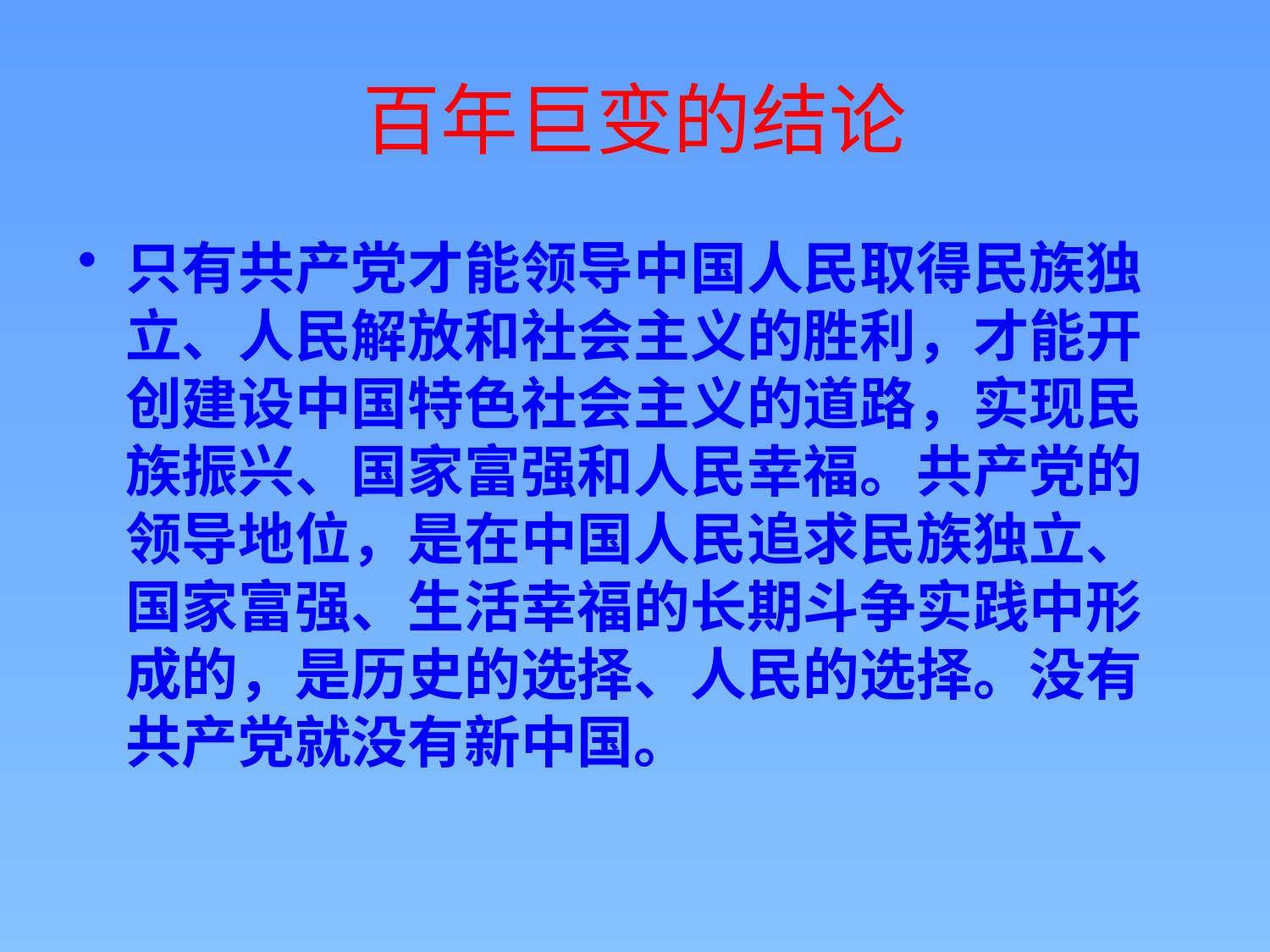

百年巨变的结论
只有共产党才能领导中国人民取得民族独立、人民解放和社会主义的胜利，才能开创建设中国特色社会主义的道路，实现民族振兴、国家富强和人民幸福。共产党的领导地位，是在中国人民追求民族独立、国家富强、生活幸福的长期斗争实践中形成的，是历史的选择、人民的选择。没有共产党就没有新中国。